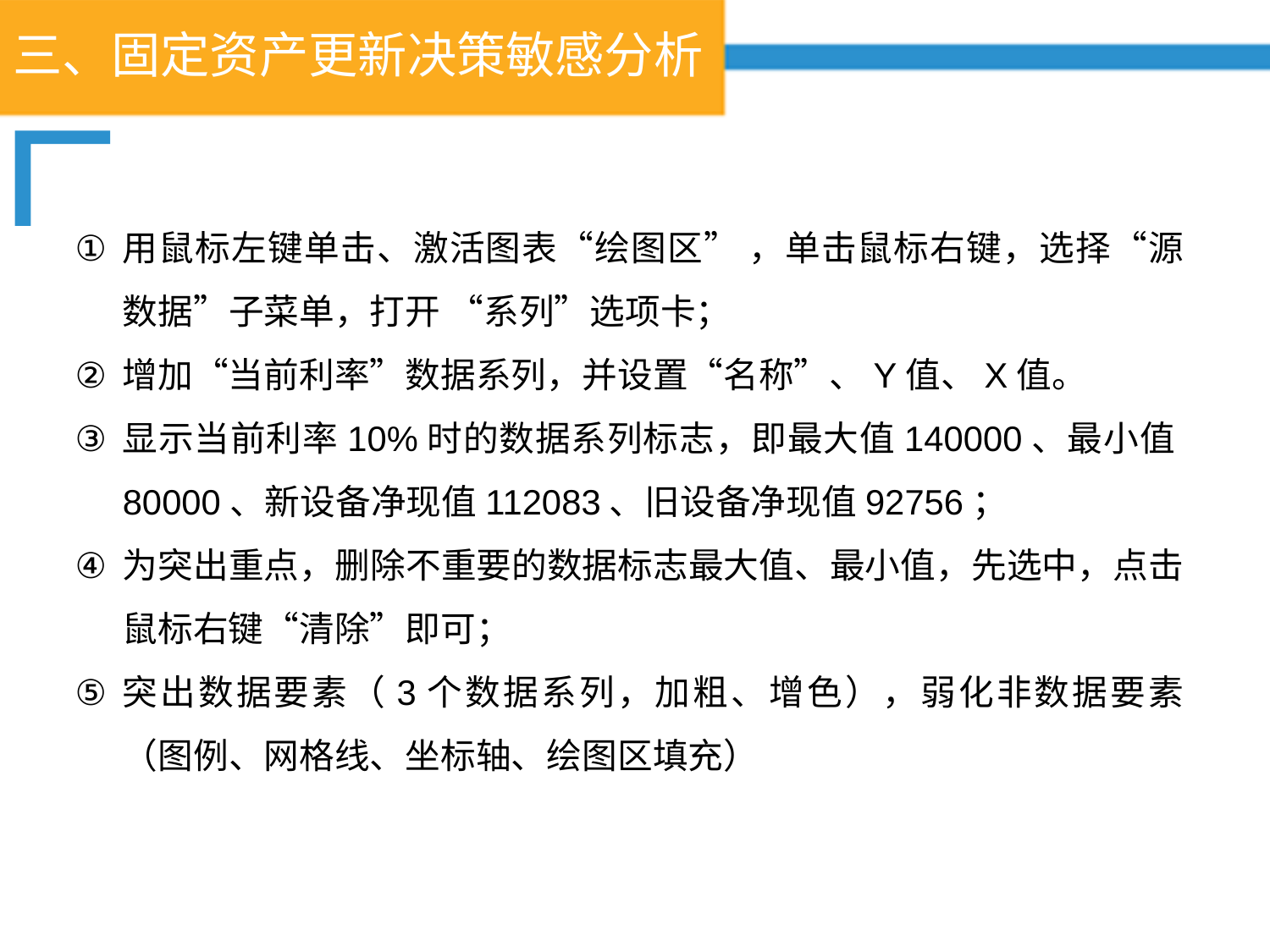

# 三、固定资产更新决策敏感分析

用鼠标左键单击、激活图表“绘图区” ，单击鼠标右键，选择“源数据”子菜单，打开 “系列”选项卡；
增加“当前利率”数据系列，并设置“名称”、Y值、X值。
显示当前利率10%时的数据系列标志，即最大值140000、最小值80000、新设备净现值112083、旧设备净现值92756；
为突出重点，删除不重要的数据标志最大值、最小值，先选中，点击鼠标右键“清除”即可；
突出数据要素（3个数据系列，加粗、增色），弱化非数据要素（图例、网格线、坐标轴、绘图区填充）